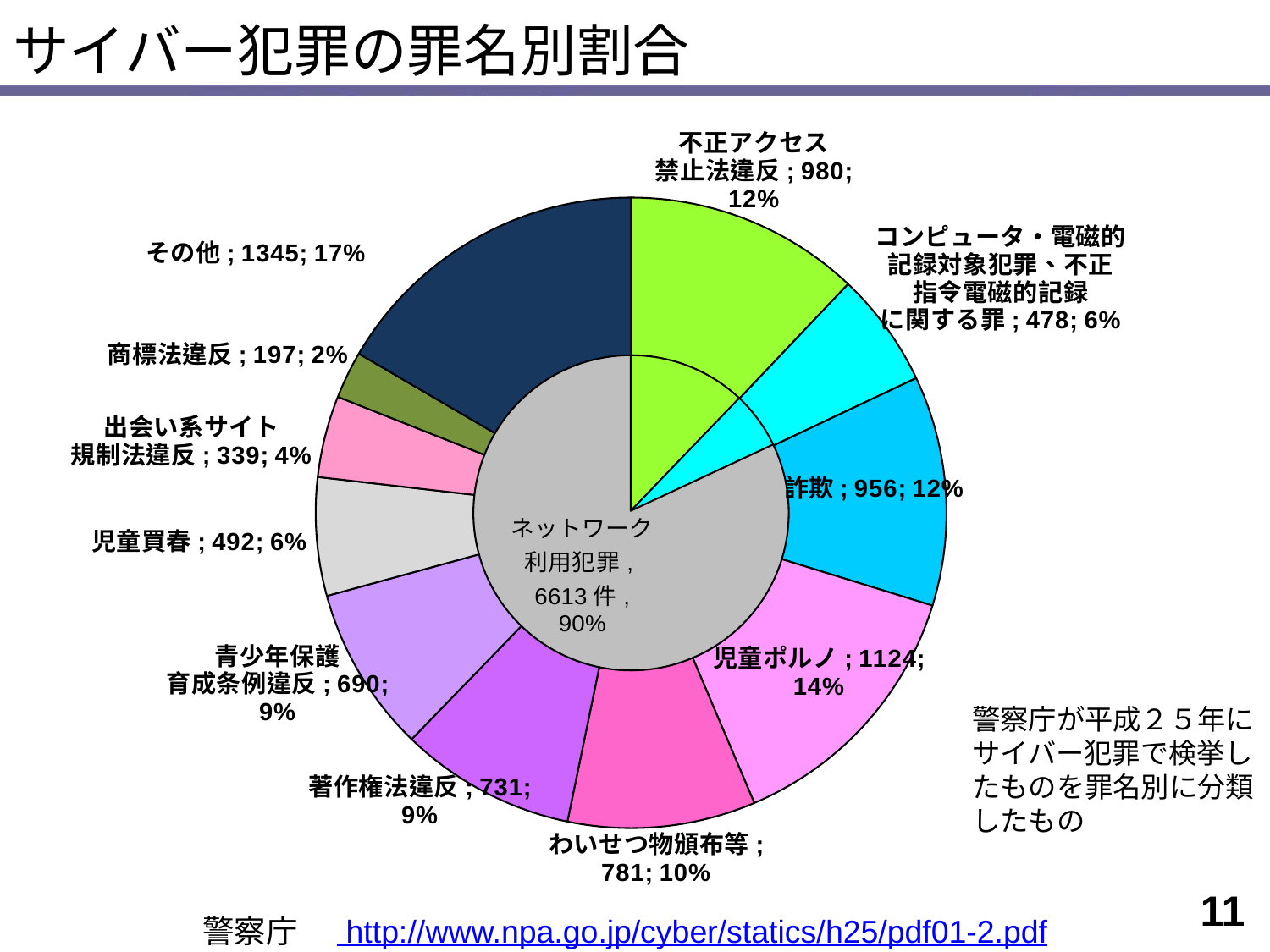

# サイバー犯罪の罪名別割合

### Chart

| Category | サイバー犯罪の罪名別割合 |
|---|---|
| 不正アクセス
禁止法違反 | 980.0 |
| コンピュータ・電磁的
記録対象犯罪、不正
指令電磁的記録
に関する罪 | 478.0 |
| 詐欺 | 956.0 |
| 児童ポルノ | 1124.0 |
| わいせつ物頒布等 | 781.0 |
| 著作権法違反 | 731.0 |
| 青少年保護
育成条例違反 | 690.0 |
| 児童買春 | 492.0 |
| 出会い系サイト
規制法違反 | 339.0 |
| 商標法違反 | 197.0 |
| その他 | 1345.0 |

### Chart

| Category | 東京 |
|---|---|
|  | 980.0 |
|  | 478.0 |
| ネットワーク利用犯罪 | 6655.0 |
警察庁が平成２５年に
サイバー犯罪で検挙し
たものを罪名別に分類
したもの
11
警察庁　 http://www.npa.go.jp/cyber/statics/h25/pdf01-2.pdf